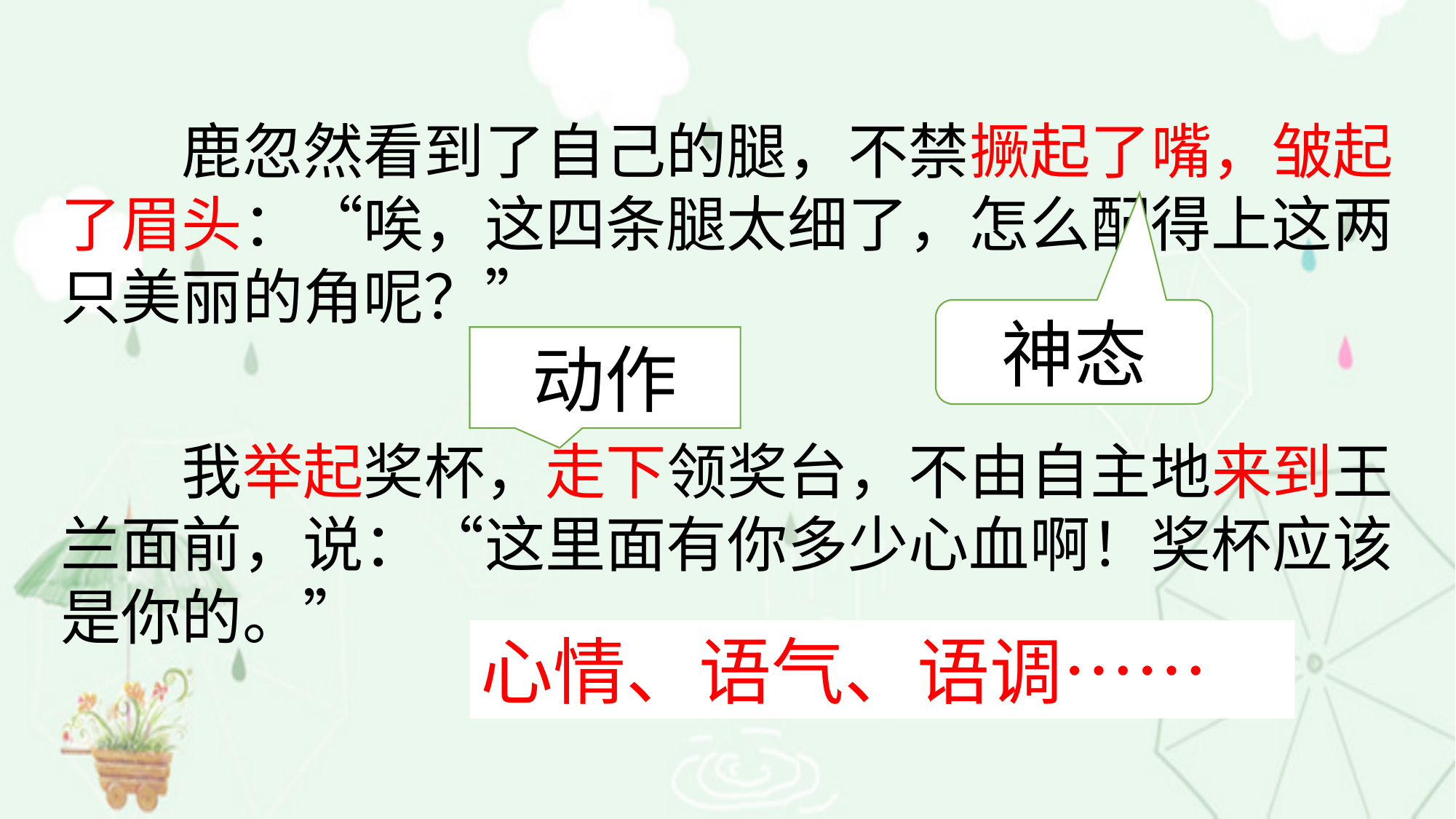

鹿忽然看到了自己的腿，不禁撅起了嘴，皱起了眉头：“唉，这四条腿太细了，怎么配得上这两只美丽的角呢？”
神态
动作
我举起奖杯，走下领奖台，不由自主地来到王兰面前，说：“这里面有你多少心血啊！奖杯应该是你的。”
心情、语气、语调……